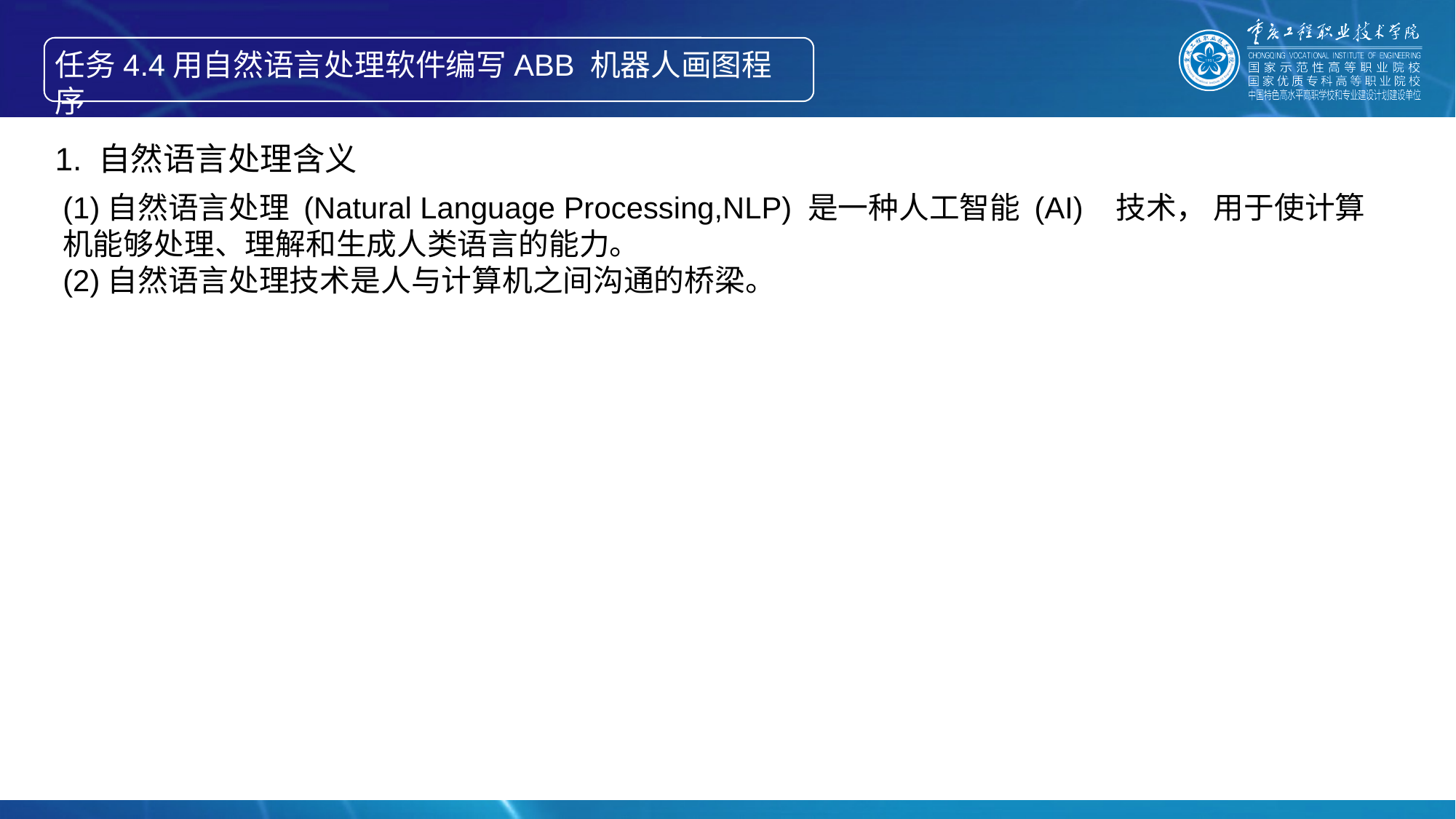

任务4.4用自然语言处理软件编写ABB 机器人画图程序

智能产线绘制信息物理系统的构成
1. 自然语言处理含义
(1)自然语言处理 (Natural Language Processing,NLP) 是一种人工智能 (AI)   技术， 用于使计算机能够处理、理解和生成人类语言的能力。
(2)自然语言处理技术是人与计算机之间沟通的桥梁。